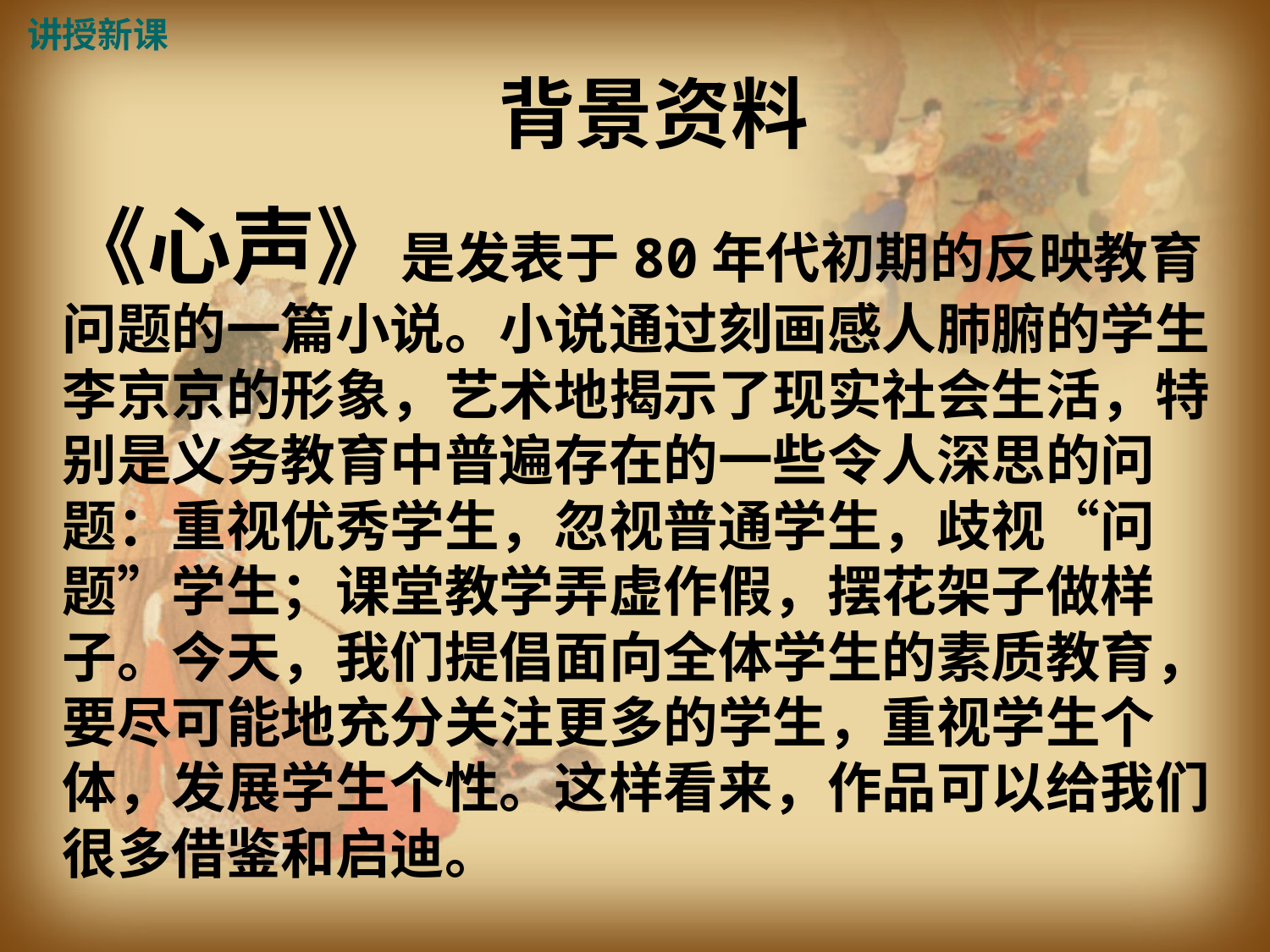

讲授新课
背景资料
《心声》是发表于80年代初期的反映教育问题的一篇小说。小说通过刻画感人肺腑的学生李京京的形象，艺术地揭示了现实社会生活，特别是义务教育中普遍存在的一些令人深思的问题：重视优秀学生，忽视普通学生，歧视“问题”学生；课堂教学弄虚作假，摆花架子做样子。今天，我们提倡面向全体学生的素质教育，要尽可能地充分关注更多的学生，重视学生个体，发展学生个性。这样看来，作品可以给我们很多借鉴和启迪。